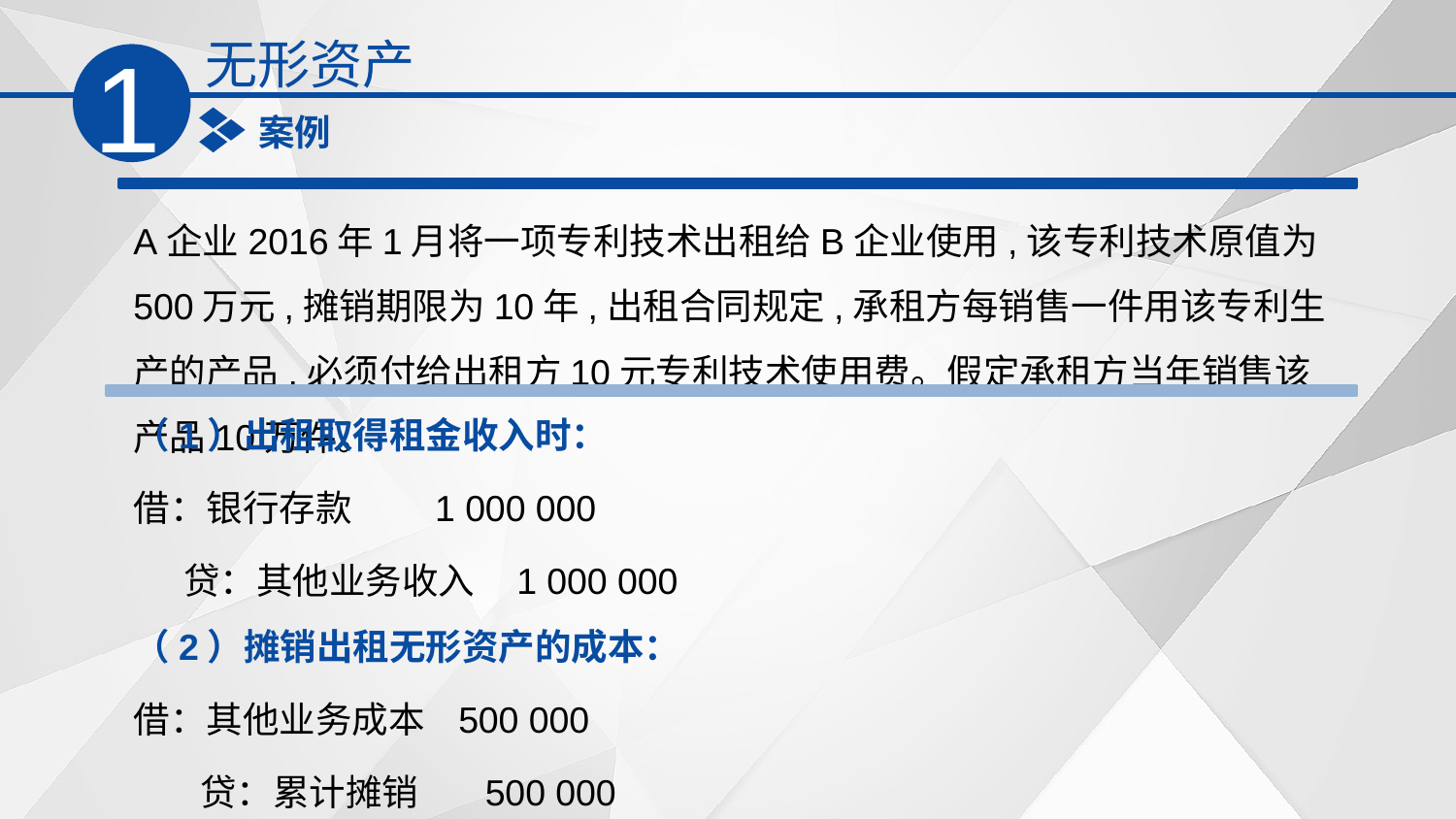

无形资产
1

案例

A企业2016年1月将一项专利技术出租给B企业使用,该专利技术原值为500万元,摊销期限为10年,出租合同规定,承租方每销售一件用该专利生产的产品,必须付给出租方10元专利技术使用费。假定承租方当年销售该产品10万件。
（1）出租取得租金收入时：
借：银行存款         1 000 000
     贷：其他业务收入    1 000 000
（2）摊销出租无形资产的成本：
借：其他业务成本   500 000
       贷：累计摊销       500 000